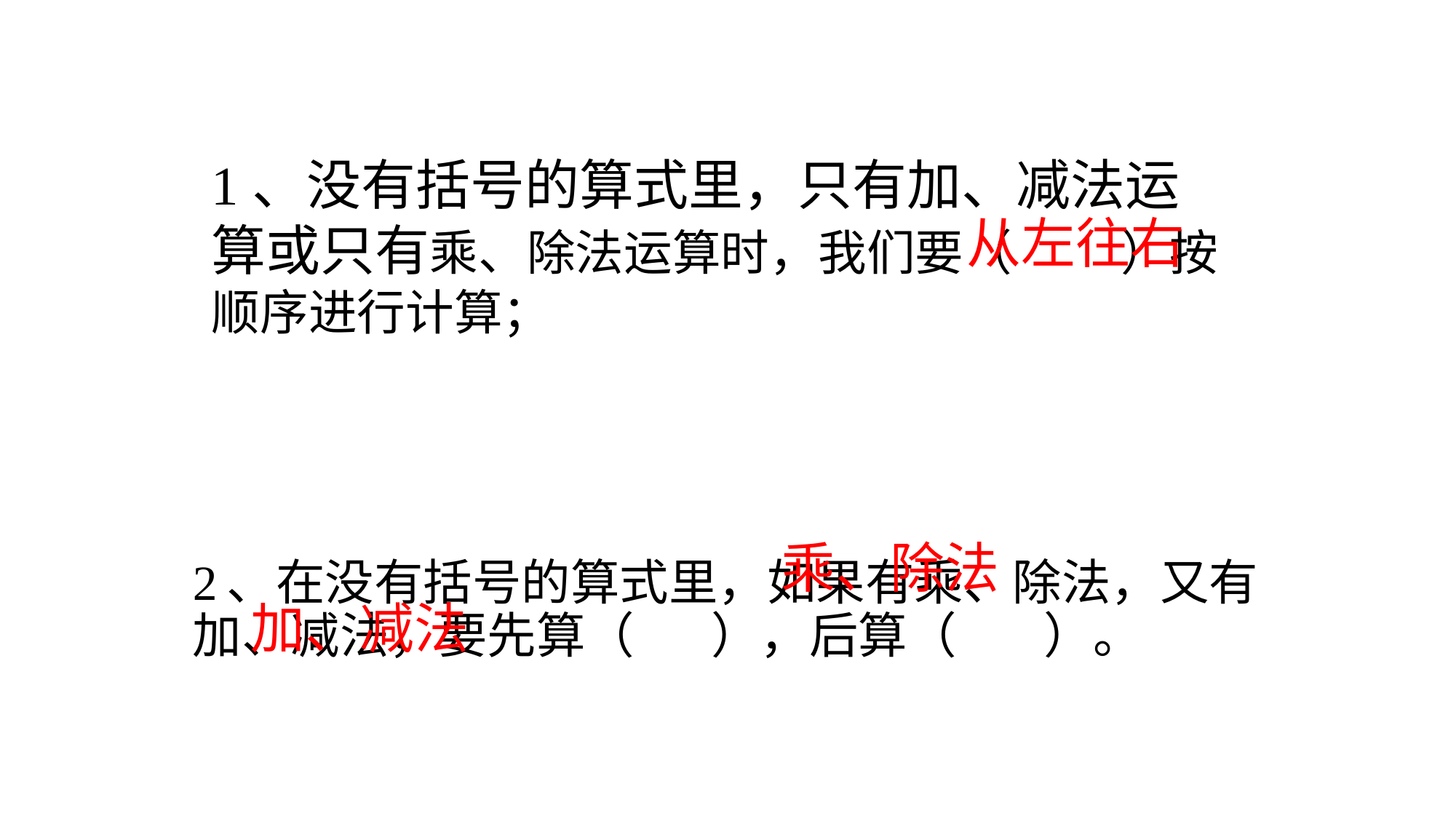

1、没有括号的算式里，只有加、减法运算或只有乘、除法运算时，我们要（          ）按顺序进行计算；
从左往右

# 2、在没有括号的算式里，如果有乘、除法，又有加、减法，要先算（       ），后算（        ）。
乘、除法
加、减法